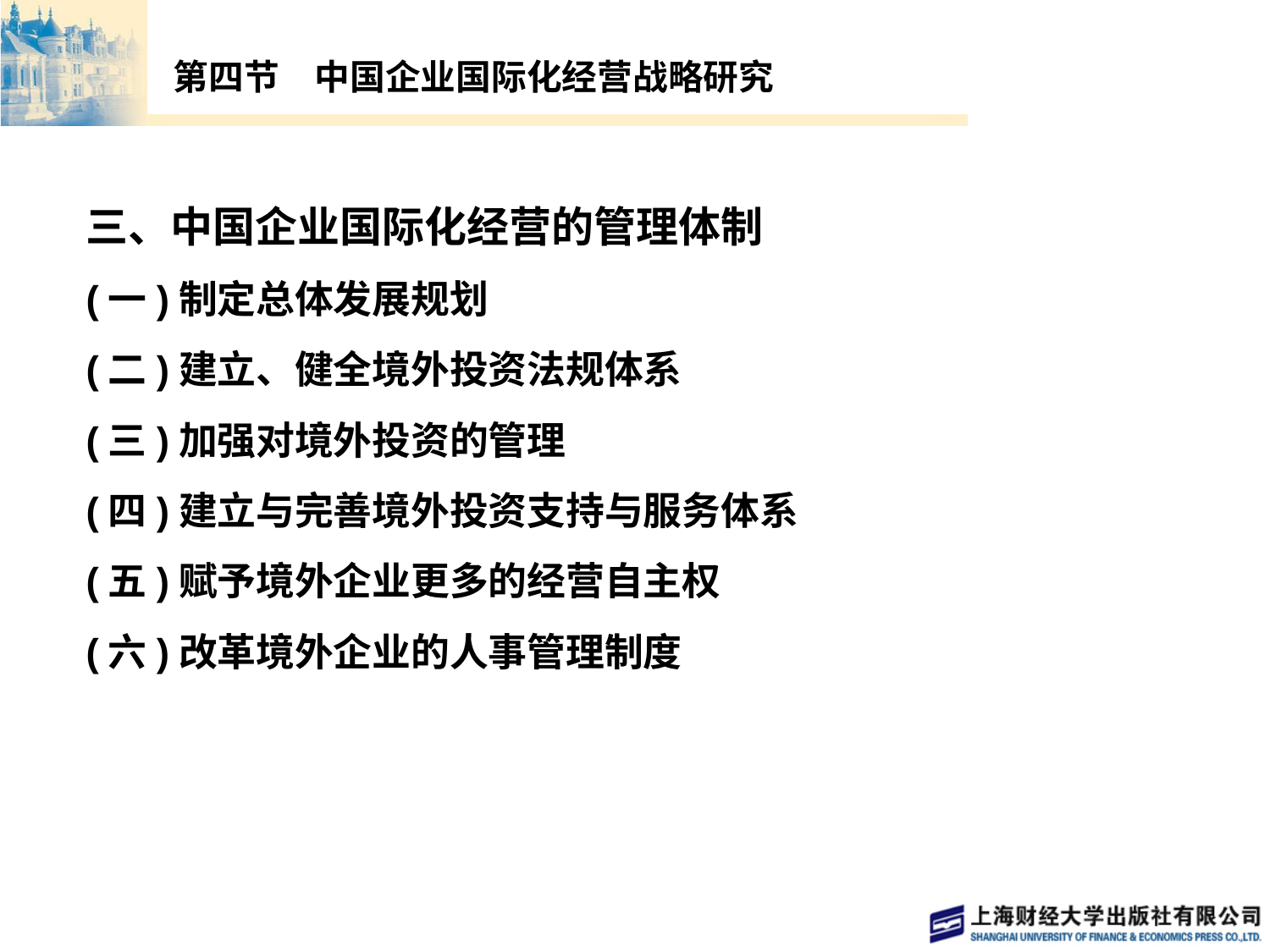

# 第四节　中国企业国际化经营战略研究
三、中国企业国际化经营的管理体制
(一)制定总体发展规划
(二)建立、健全境外投资法规体系
(三)加强对境外投资的管理
(四)建立与完善境外投资支持与服务体系
(五)赋予境外企业更多的经营自主权
(六)改革境外企业的人事管理制度